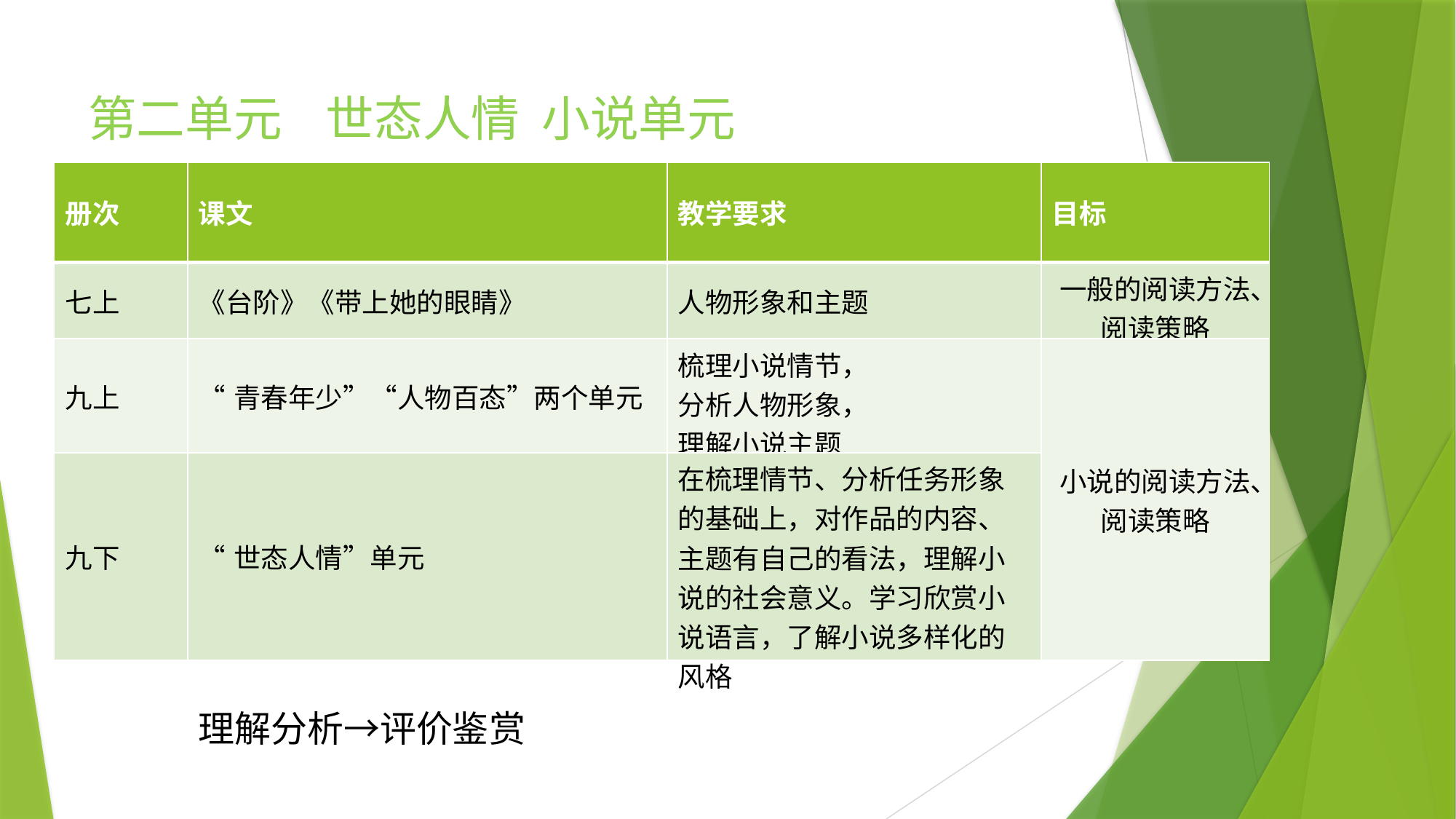

第二单元    世态人情  小说单元

| 册次 | 课文 | 教学要求 | 目标 |
| --- | --- | --- | --- |
| 七上 | 《台阶》《带上她的眼睛》 | 人物形象和主题 | 一般的阅读方法、阅读策略 |
| 九上 | “青春年少”“人物百态”两个单元 | 梳理小说情节， 分析人物形象， 理解小说主题 | 小说的阅读方法、阅读策略 |
| 九下 | “世态人情”单元 | 在梳理情节、分析任务形象的基础上，对作品的内容、主题有自己的看法，理解小说的社会意义。学习欣赏小说语言，了解小说多样化的风格 |  |
理解分析→评价鉴赏